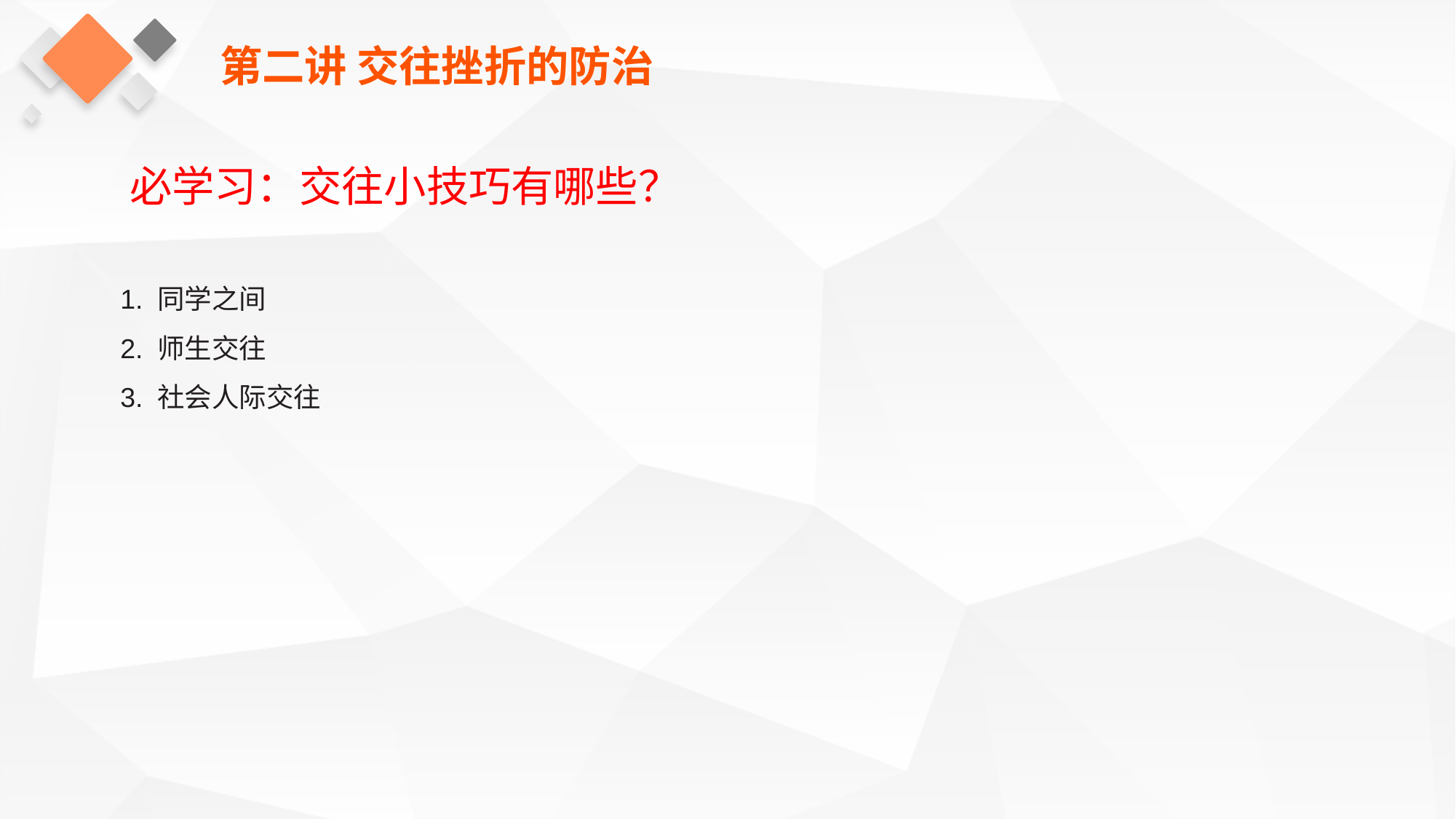

第二讲 交往挫折的防治
必学习：交往小技巧有哪些？
1. 同学之间
2. 师生交往
3. 社会人际交往